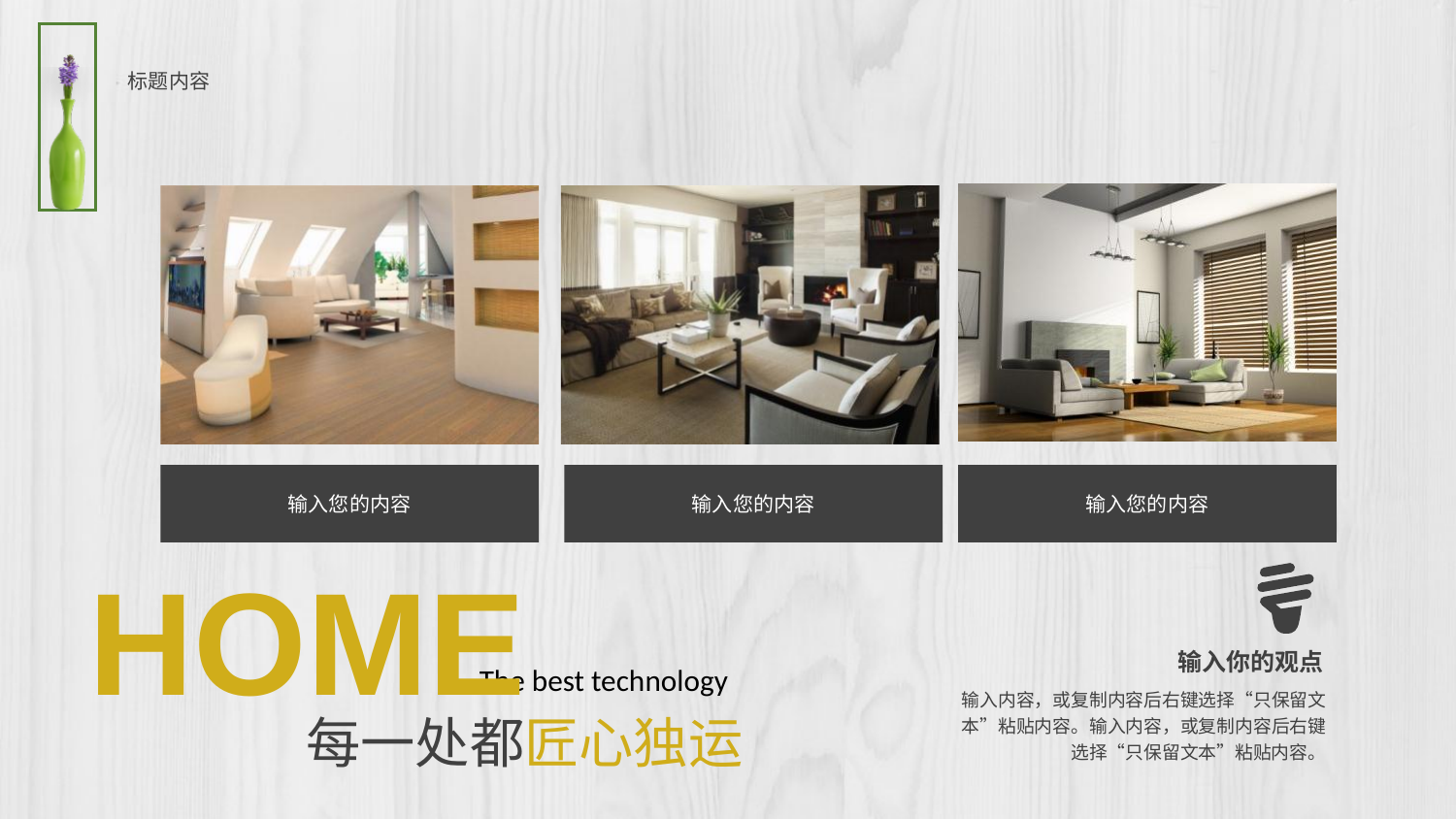

#
标题内容

输入您的内容
输入您的内容
输入您的内容
HOME

输入你的观点
输入内容，或复制内容后右键选择“只保留文本”粘贴内容。输入内容，或复制内容后右键选择“只保留文本”粘贴内容。

The best technology
每一处都匠心独运